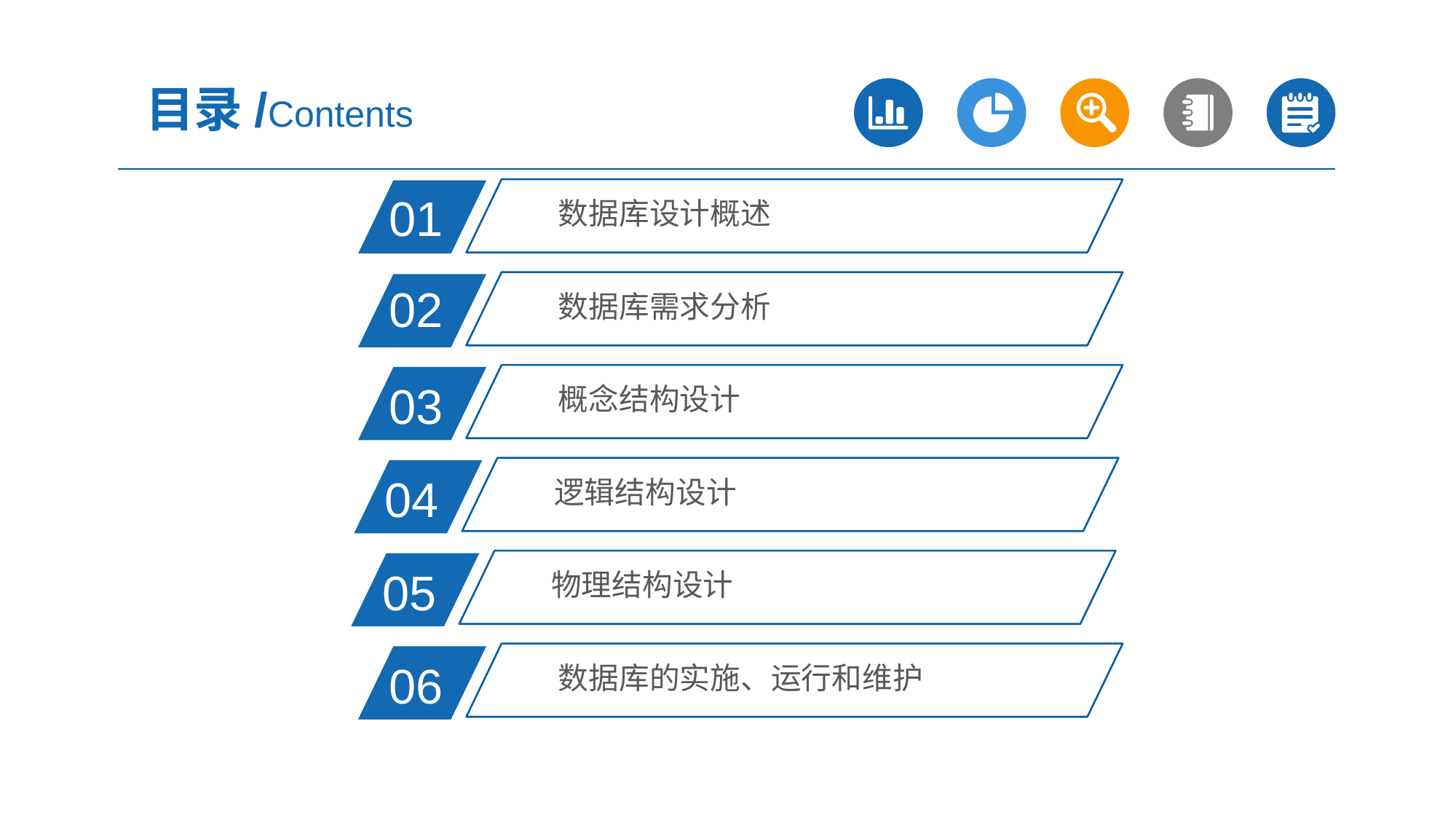

目录/Contents

数据库设计概述

01

数据库需求分析
02

概念结构设计

03

逻辑结构设计

04

物理结构设计

05

数据库的实施、运行和维护

06